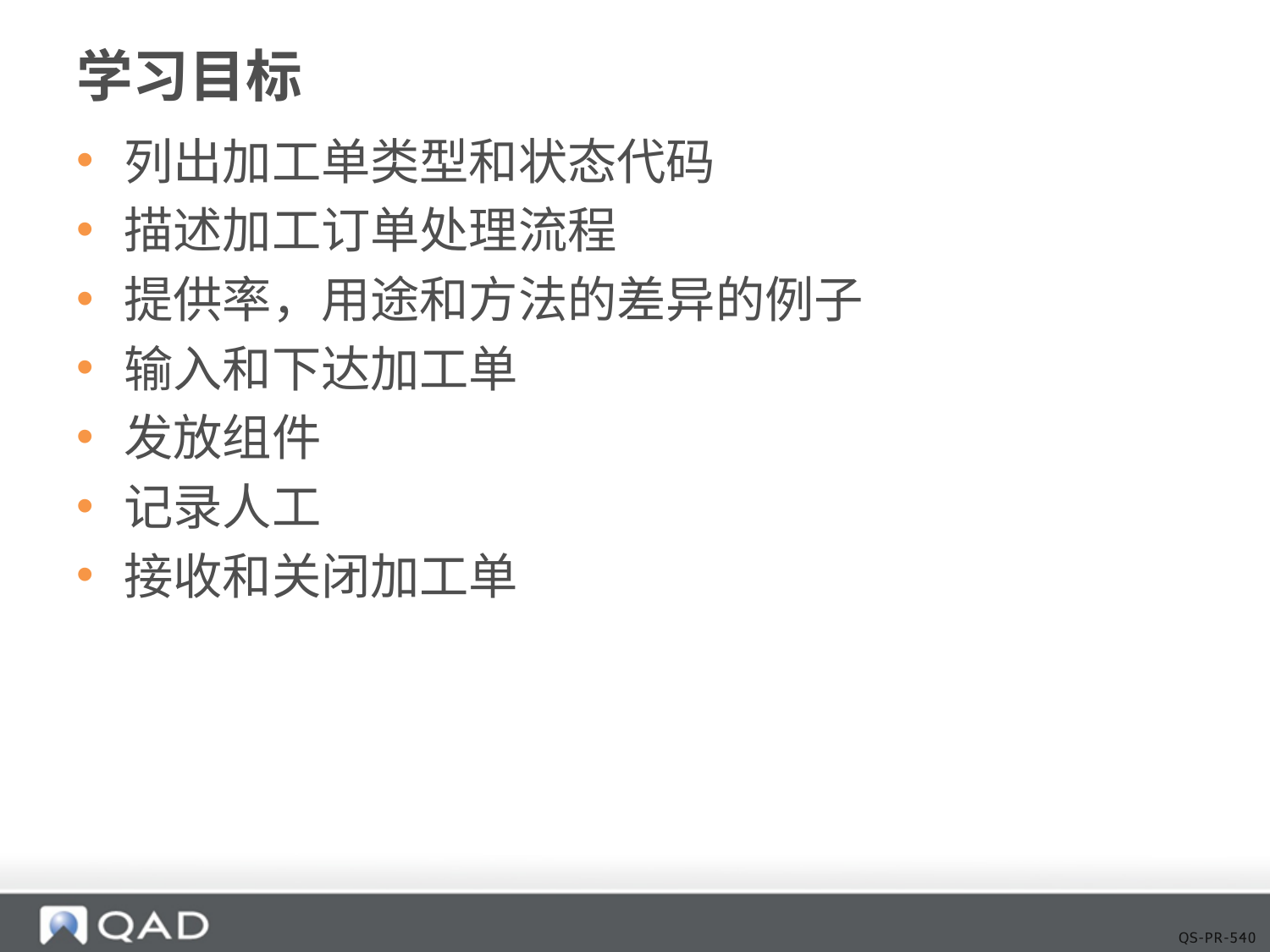

# 学习目标
列出加工单类型和状态代码
描述加工订单处理流程
提供率，用途和方法的差异的例子
输入和下达加工单
发放组件
记录人工
接收和关闭加工单
QS-PR-540